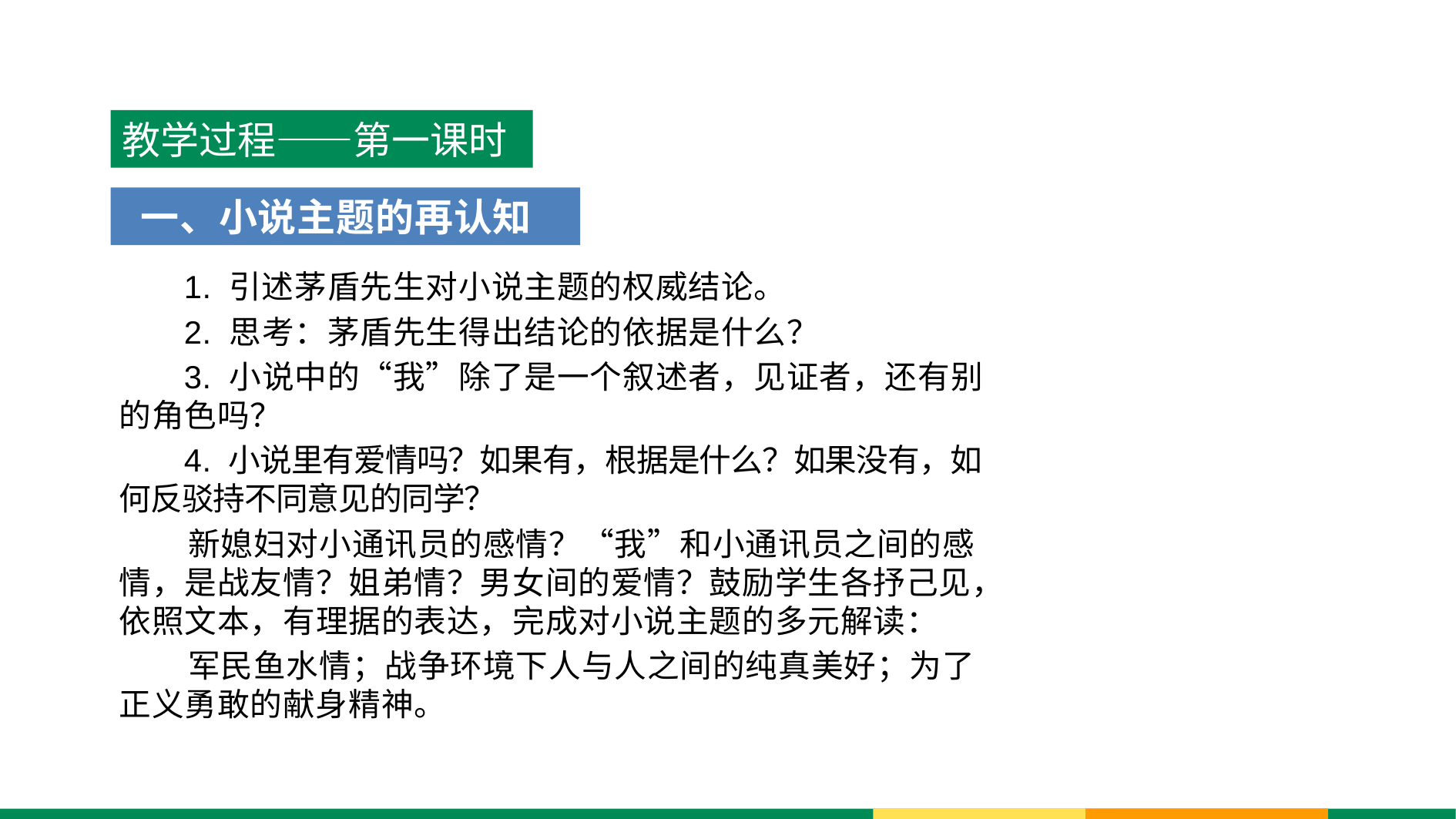

教学过程——第一课时
 一、小说主题的再认知
  1. 引述茅盾先生对小说主题的权威结论。
  2. 思考：茅盾先生得出结论的依据是什么？
  3. 小说中的“我”除了是一个叙述者，见证者，还有别的角色吗？
  4. 小说里有爱情吗？如果有，根据是什么？如果没有，如何反驳持不同意见的同学？
  新媳妇对小通讯员的感情？“我”和小通讯员之间的感情，是战友情？姐弟情？男女间的爱情？鼓励学生各抒己见，依照文本，有理据的表达，完成对小说主题的多元解读：
  军民鱼水情；战争环境下人与人之间的纯真美好；为了正义勇敢的献身精神。